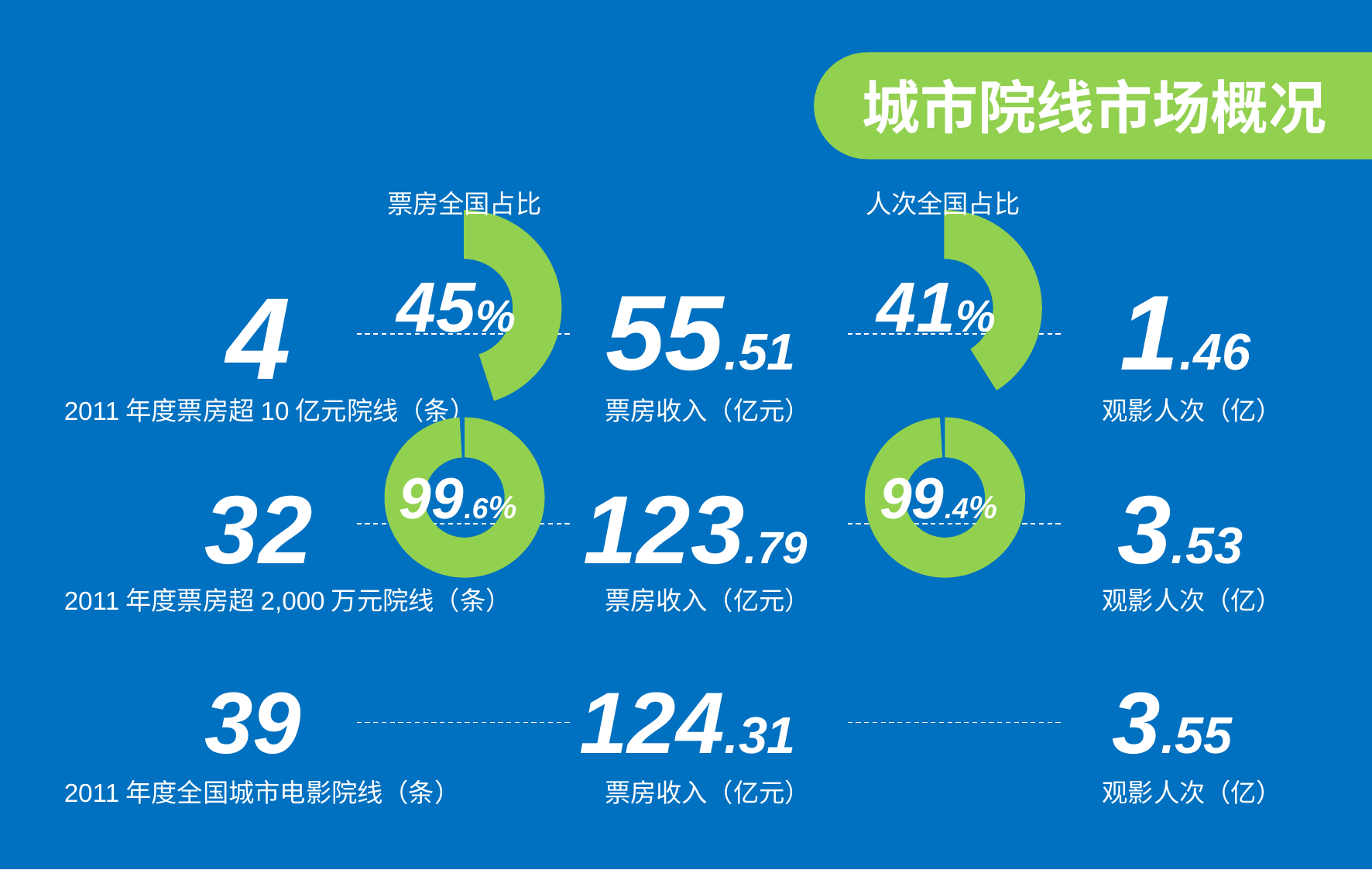

城市院线市场概况

票房全国占比
人次全国占比

### Chart

| Category | 百分比 |
|---|---|
| 占比 | 45.0 |
| 未占比 | 55.0 |

### Chart

| Category | 百分比 |
|---|---|
| 占比 | 99.0 |
| 未占比 | 1.0 |
99.6%
45%

### Chart

| Category | 百分比 |
|---|---|
| 占比 | 41.0 |
| 未占比 | 59.0 |
41%
4
55.51
1.46
2011年度票房超10亿元院线（条）
票房收入（亿元）
观影人次（亿）

### Chart

| Category | 百分比 |
|---|---|
| 占比 | 99.0 |
| 未占比 | 1.0 |
99.4%
32
123.79
3.53
2011年度票房超2,000万元院线（条）
票房收入（亿元）
观影人次（亿）
39
124.31
3.55
2011年度全国城市电影院线（条）
票房收入（亿元）
观影人次（亿）